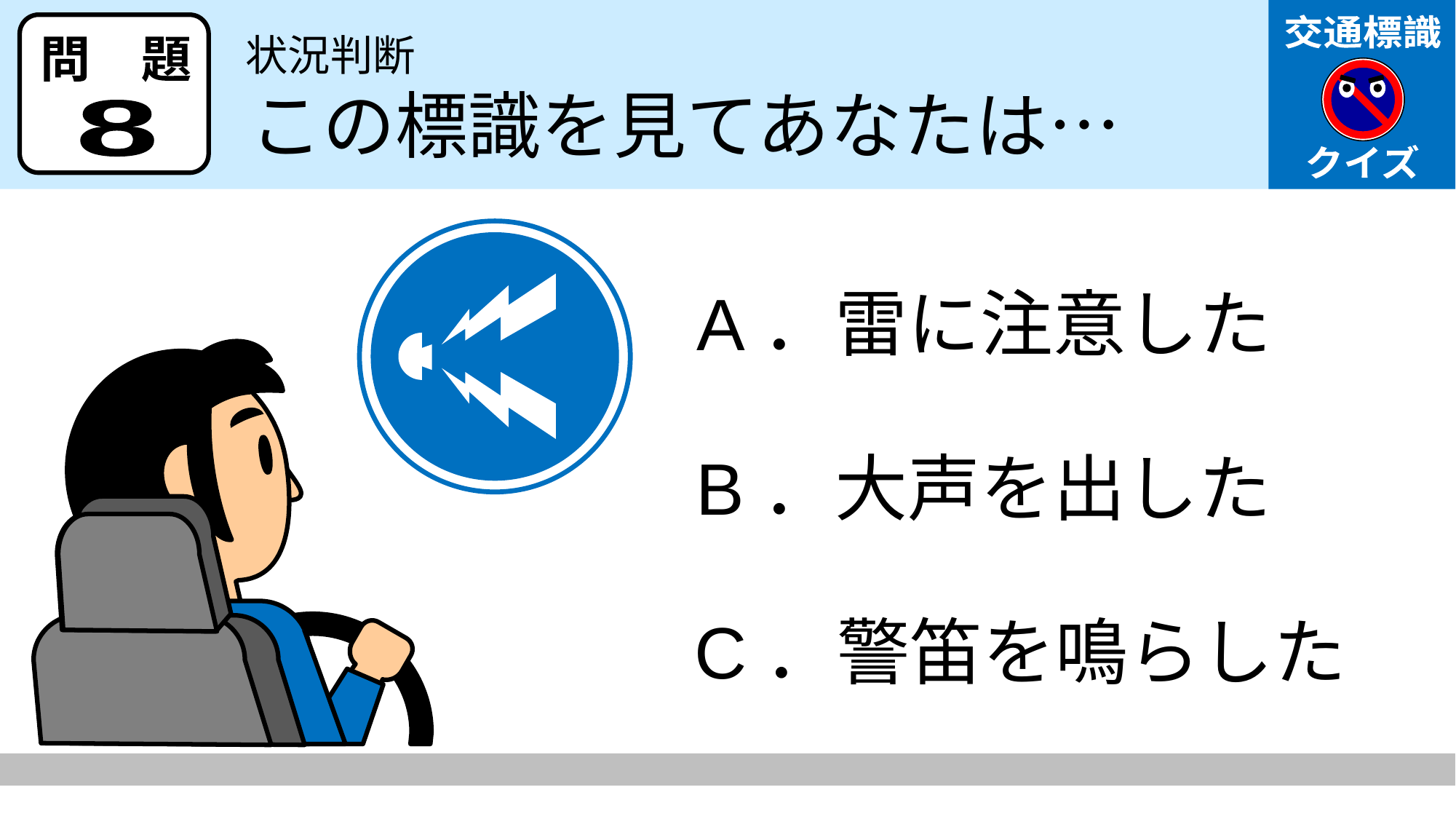

状況判断
この標識を見てあなたは…
8

A．雷に注意した

B．大声を出した
C．警笛を鳴らした